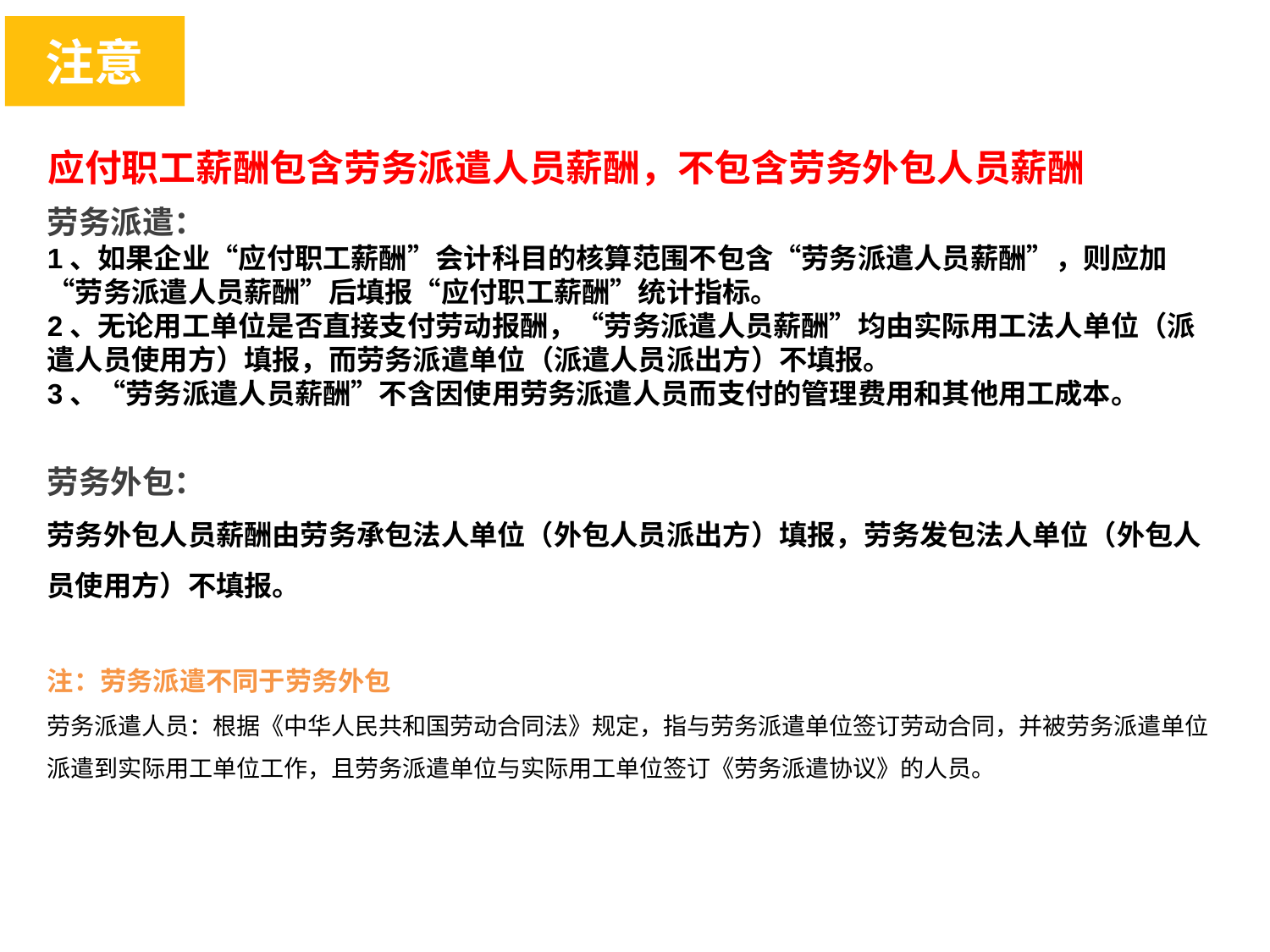

注意
应付职工薪酬包含劳务派遣人员薪酬，不包含劳务外包人员薪酬
劳务派遣：
1、如果企业“应付职工薪酬”会计科目的核算范围不包含“劳务派遣人员薪酬”，则应加“劳务派遣人员薪酬”后填报“应付职工薪酬”统计指标。
2、无论用工单位是否直接支付劳动报酬，“劳务派遣人员薪酬”均由实际用工法人单位（派遣人员使用方）填报，而劳务派遣单位（派遣人员派出方）不填报。
3、“劳务派遣人员薪酬”不含因使用劳务派遣人员而支付的管理费用和其他用工成本。

劳务外包：
劳务外包人员薪酬由劳务承包法人单位（外包人员派出方）填报，劳务发包法人单位（外包人员使用方）不填报。

注：劳务派遣不同于劳务外包
劳务派遣人员：根据《中华人民共和国劳动合同法》规定，指与劳务派遣单位签订劳动合同，并被劳务派遣单位派遣到实际用工单位工作，且劳务派遣单位与实际用工单位签订《劳务派遣协议》的人员。
76